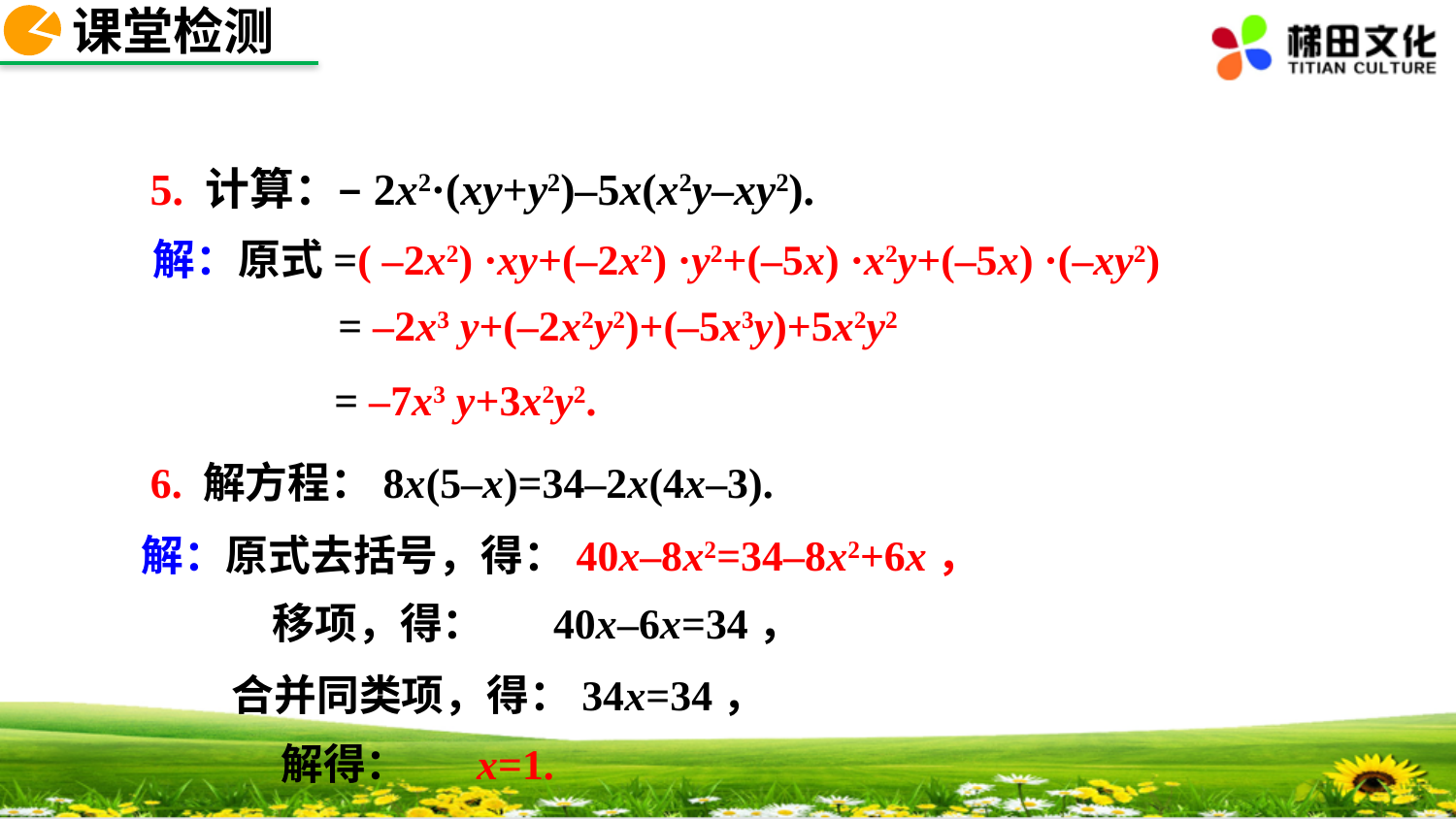

课堂检测

5. 计算：–2x2·(xy+y2)–5x(x2y–xy2).
解：原式=( –2x2) ·xy+(–2x2) ·y2+(–5x) ·x2y+(–5x) ·(–xy2)
               = –2x3 y+(–2x2y2)+(–5x3y)+5x2y2
               = –7x3 y+3x2y2.
6. 解方程：8x(5–x)=34–2x(4x–3).
解：原式去括号，得：40x–8x2=34–8x2+6x，
移项，得：      40x–6x=34，
合并同类项，得：34x=34，
    解得：      x=1.